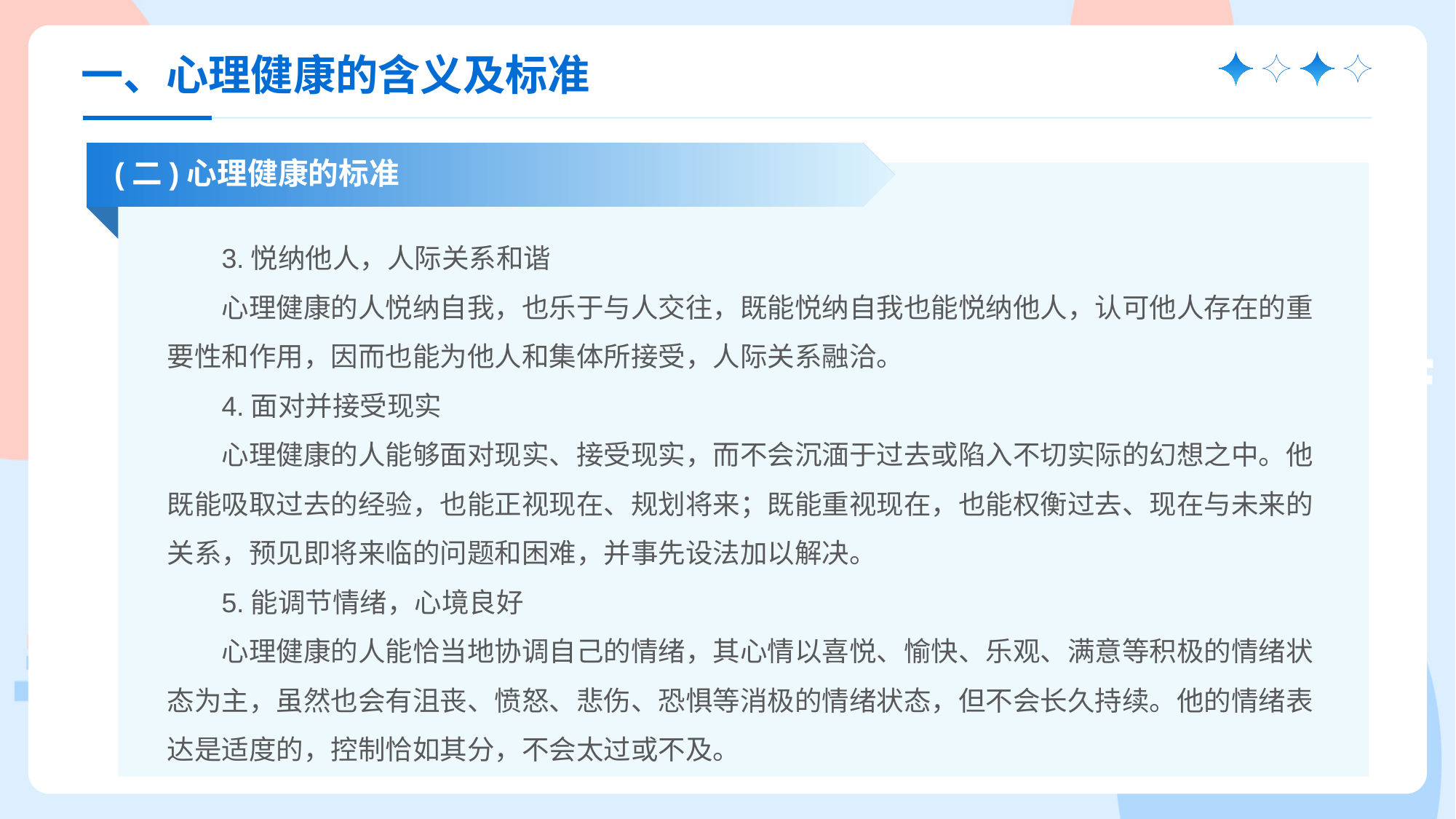

一、心理健康的含义及标准
(二)心理健康的标准

3.悦纳他人，人际关系和谐
心理健康的人悦纳自我，也乐于与人交往，既能悦纳自我也能悦纳他人，认可他人存在的重要性和作用，因而也能为他人和集体所接受，人际关系融洽。
4.面对并接受现实
心理健康的人能够面对现实、接受现实，而不会沉湎于过去或陷入不切实际的幻想之中。他既能吸取过去的经验，也能正视现在、规划将来；既能重视现在，也能权衡过去、现在与未来的关系，预见即将来临的问题和困难，并事先设法加以解决。
5.能调节情绪，心境良好
心理健康的人能恰当地协调自己的情绪，其心情以喜悦、愉快、乐观、满意等积极的情绪状态为主，虽然也会有沮丧、愤怒、悲伤、恐惧等消极的情绪状态，但不会长久持续。他的情绪表达是适度的，控制恰如其分，不会太过或不及。